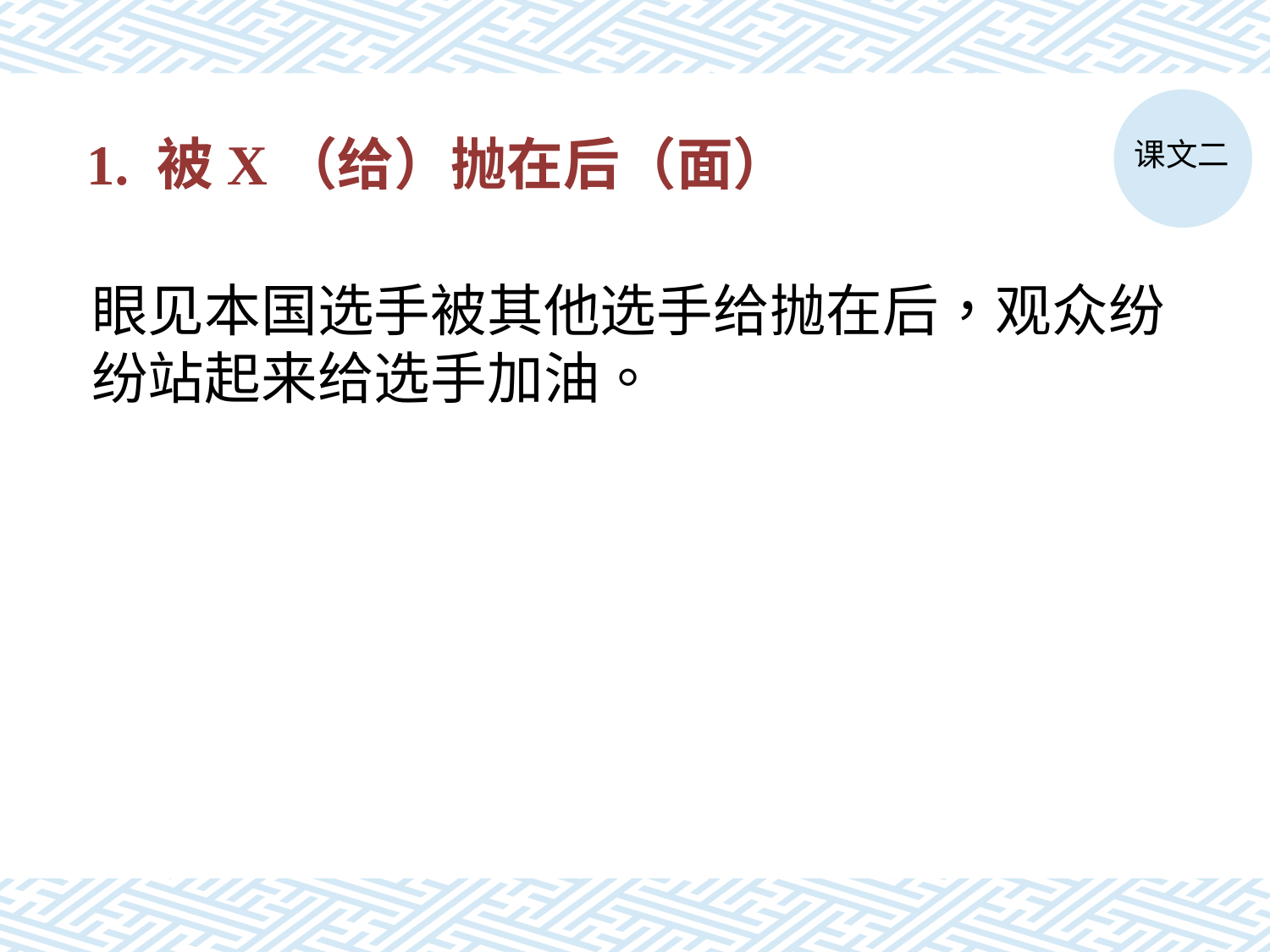

课文二
# 1. 被X（给）抛在后（面）
眼见本国选手被其他选手给抛在后，观众纷纷站起来给选手加油。